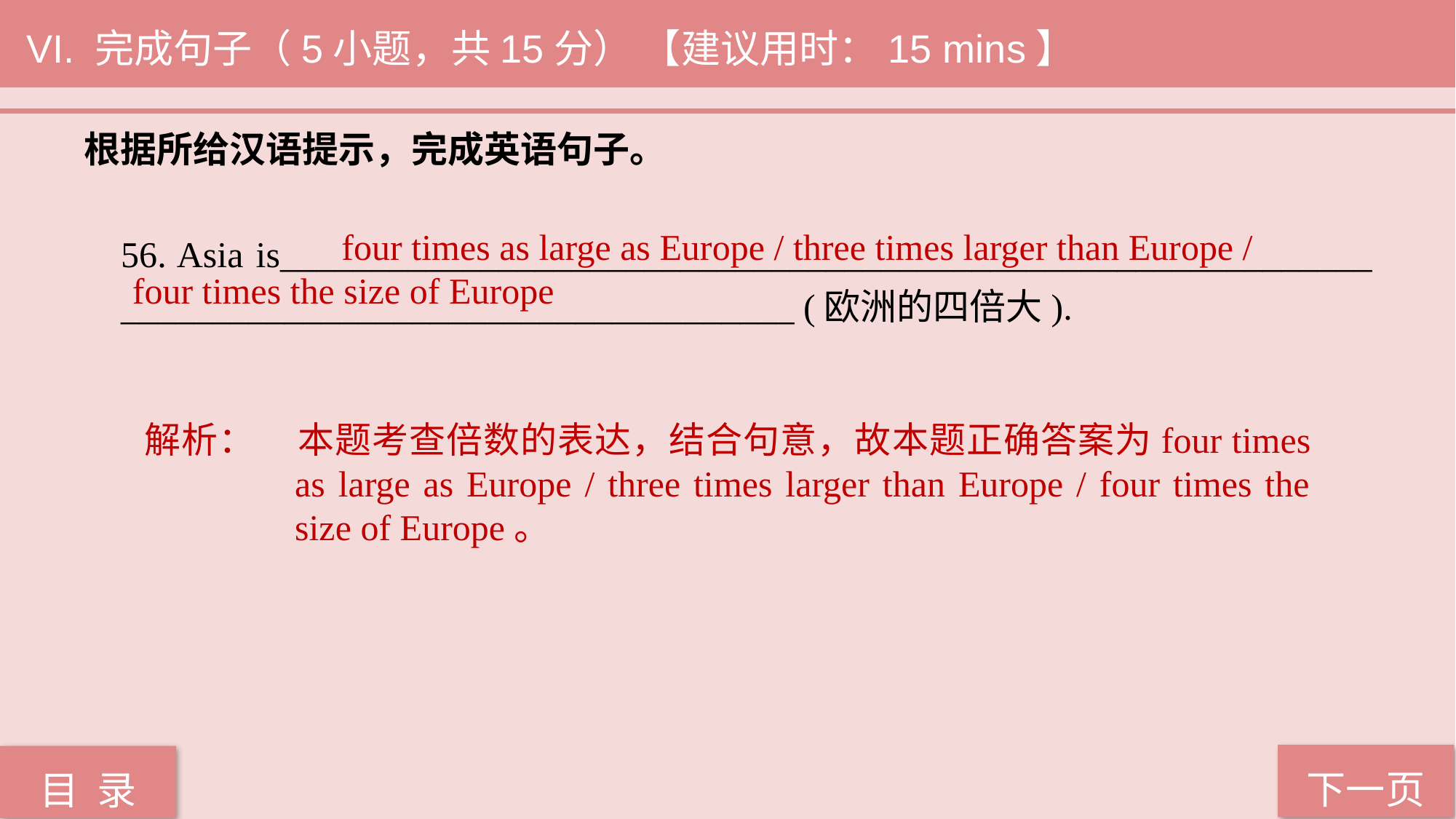

VI. 完成句子（5小题，共15分） 【建议用时：15 mins】
根据所给汉语提示，完成英语句子。
56. Asia is____________________________________________________________ _____________________________________ (欧洲的四倍大).
                       four times as large as Europe / three times larger than Europe /
four times the size of Europe
解析：	本题考查倍数的表达，结合句意，故本题正确答案为four times as large as Europe / three times larger than Europe / four times the size of Europe。